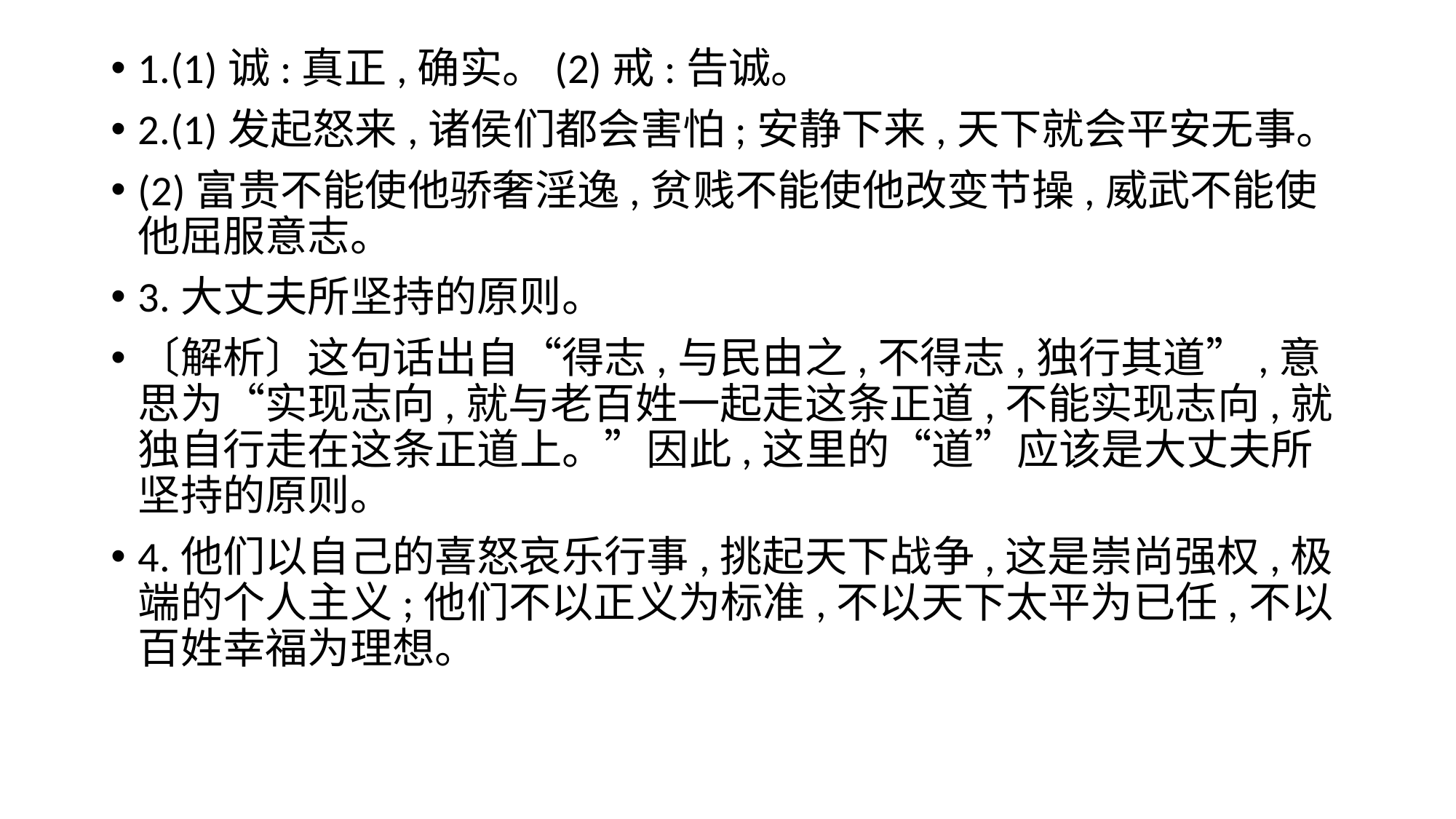

1.(1)诚:真正,确实。(2)戒:告诚。
2.(1)发起怒来,诸侯们都会害怕;安静下来,天下就会平安无事。
(2)富贵不能使他骄奢淫逸,贫贱不能使他改变节操,威武不能使他屈服意志。
3.大丈夫所坚持的原则。
〔解析〕这句话出自“得志,与民由之,不得志,独行其道”,意思为“实现志向,就与老百姓一起走这条正道,不能实现志向,就独自行走在这条正道上。”因此,这里的“道”应该是大丈夫所坚持的原则。
4.他们以自己的喜怒哀乐行事,挑起天下战争,这是崇尚强权,极端的个人主义;他们不以正义为标准,不以天下太平为已任,不以百姓幸福为理想。